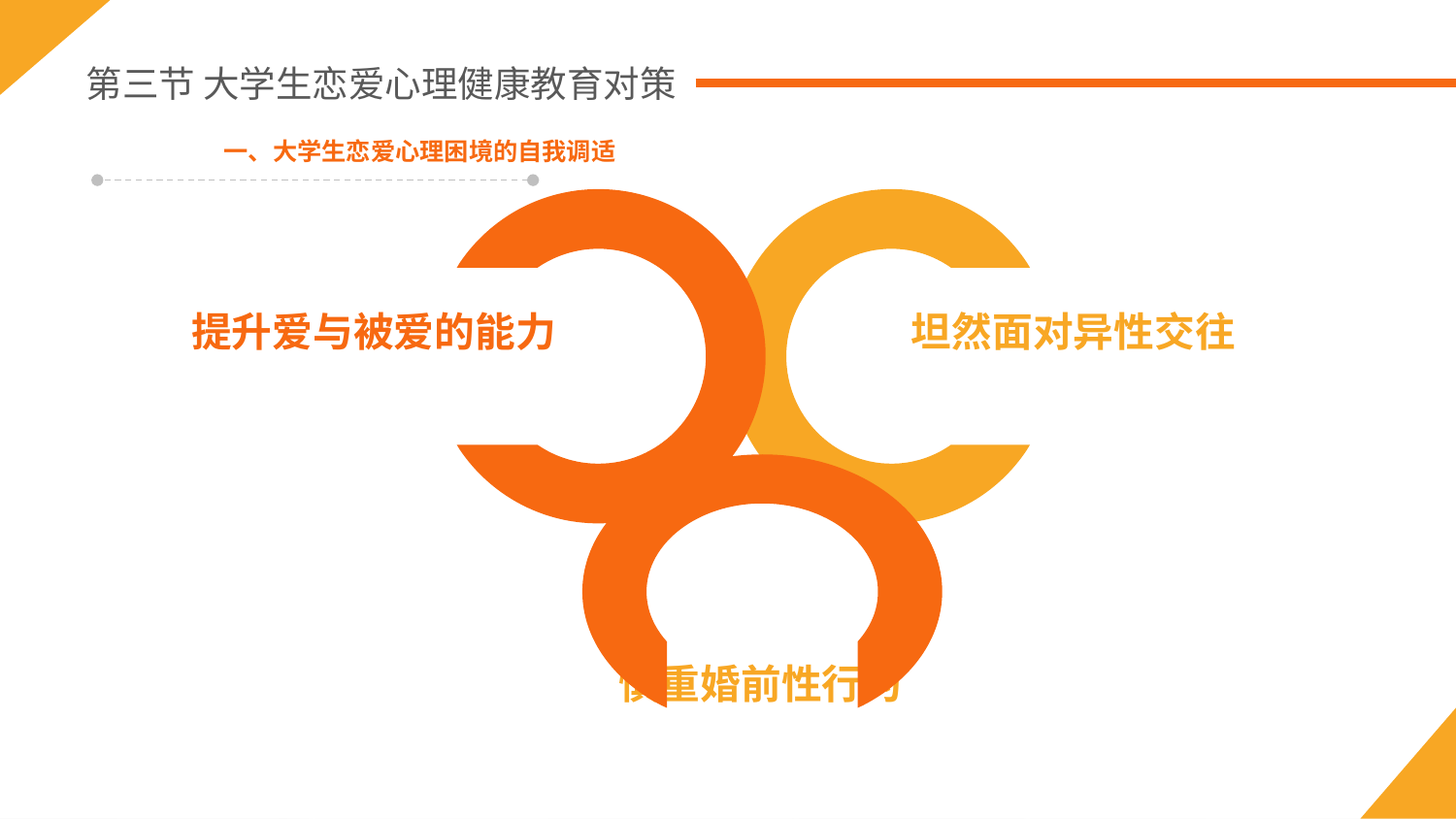

第三节 大学生恋爱心理健康教育对策
一、大学生恋爱心理困境的自我调适

提升爱与被爱的能力

坦然面对异性交往
慎重婚前性行为